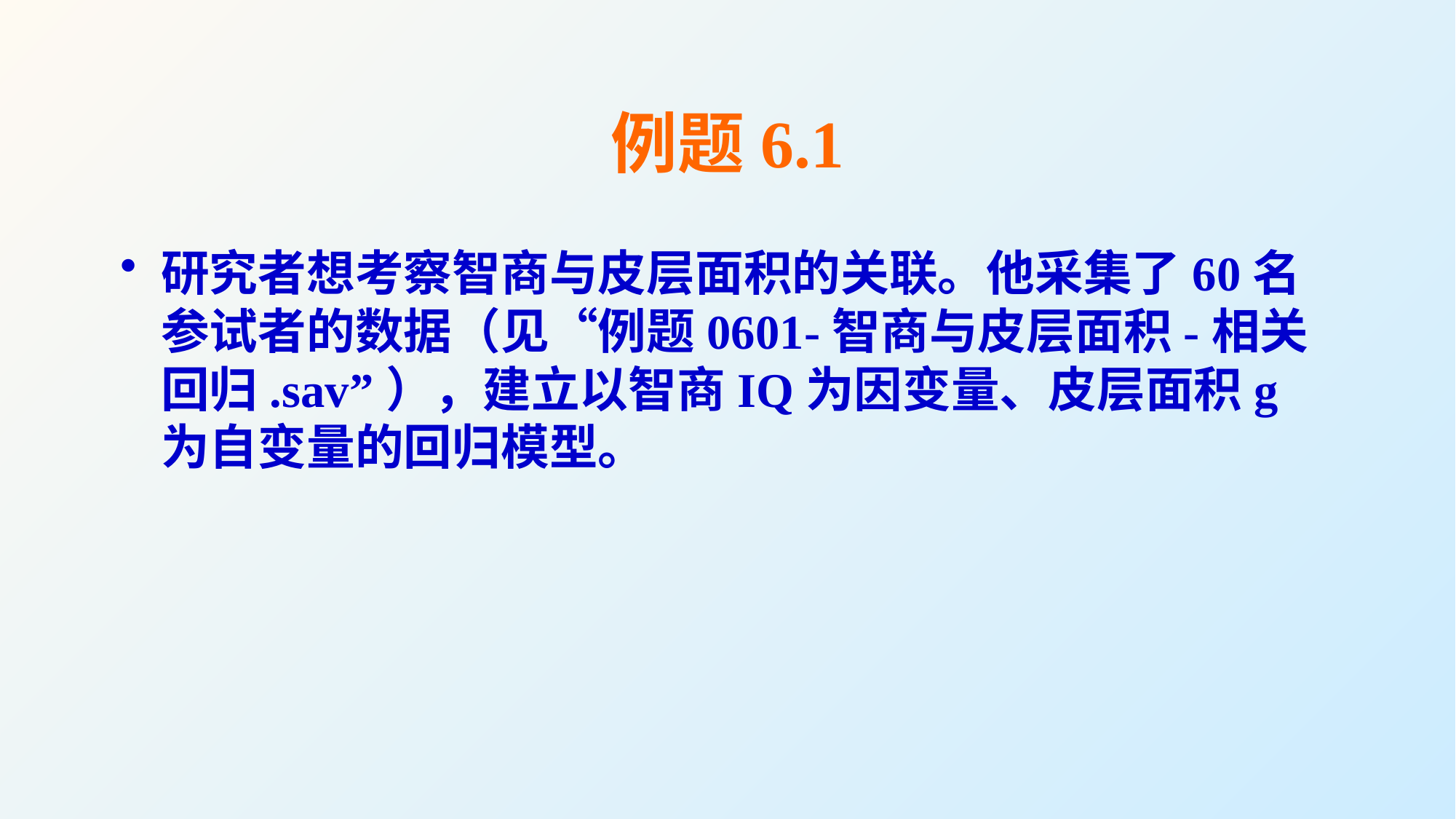

# 例题6.1
研究者想考察智商与皮层面积的关联。他采集了60名参试者的数据（见“例题0601-智商与皮层面积-相关回归.sav”），建立以智商IQ为因变量、皮层面积g为自变量的回归模型。